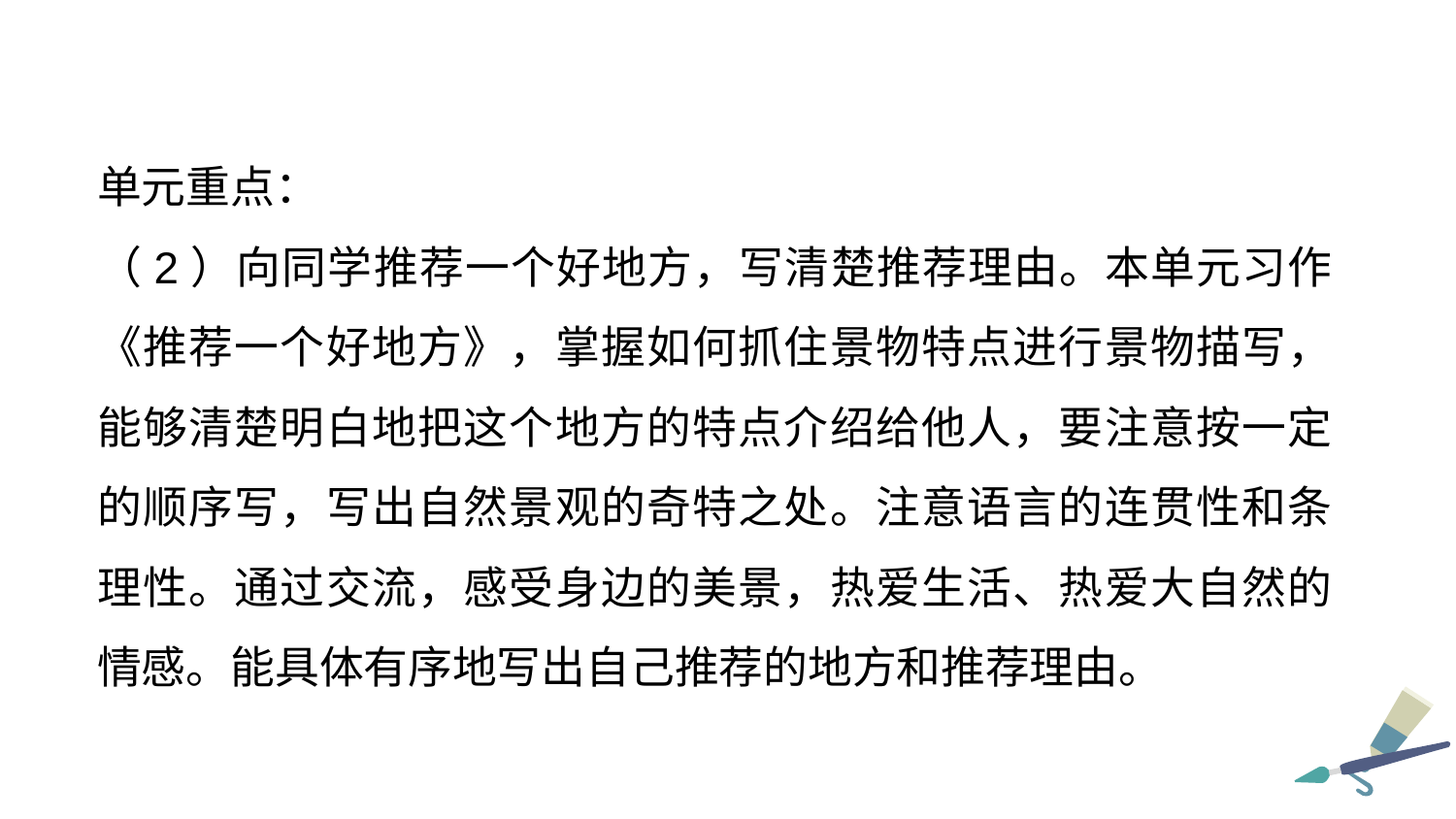

单元重点：
（2）向同学推荐一个好地方，写清楚推荐理由。本单元习作《推荐一个好地方》，掌握如何抓住景物特点进行景物描写，能够清楚明白地把这个地方的特点介绍给他人，要注意按一定的顺序写，写出自然景观的奇特之处。注意语言的连贯性和条理性。通过交流，感受身边的美景，热爱生活、热爱大自然的情感。能具体有序地写出自己推荐的地方和推荐理由。